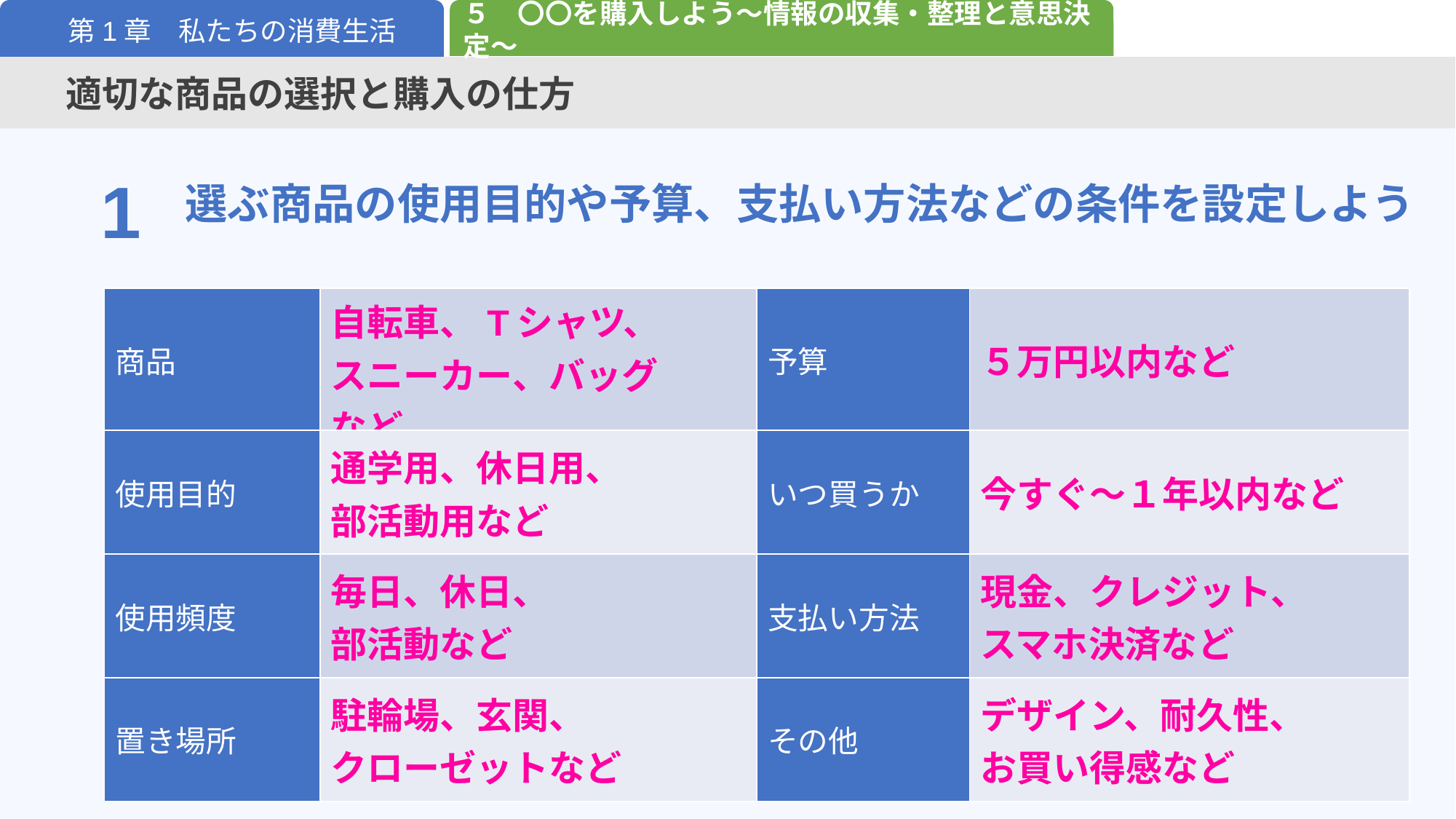

５　〇〇を購入しよう～情報の収集・整理と意思決定～
第1章　私たちの消費生活
適切な商品の選択と購入の仕方
選ぶ商品の使用目的や予算、支払い方法などの条件を設定しよう
1
| 商品 | 自転車、Tシャツ、 スニーカー、バッグ など | 予算 | ５万円以内など |
| --- | --- | --- | --- |
| 使用目的 | 通学用、休日用、 部活動用など | いつ買うか | 今すぐ～１年以内など |
| 使用頻度 | 毎日、休日、 部活動など | 支払い方法 | 現金、クレジット、 スマホ決済など |
| 置き場所 | 駐輪場、玄関、 クローゼットなど | その他 | デザイン、耐久性、 お買い得感など |